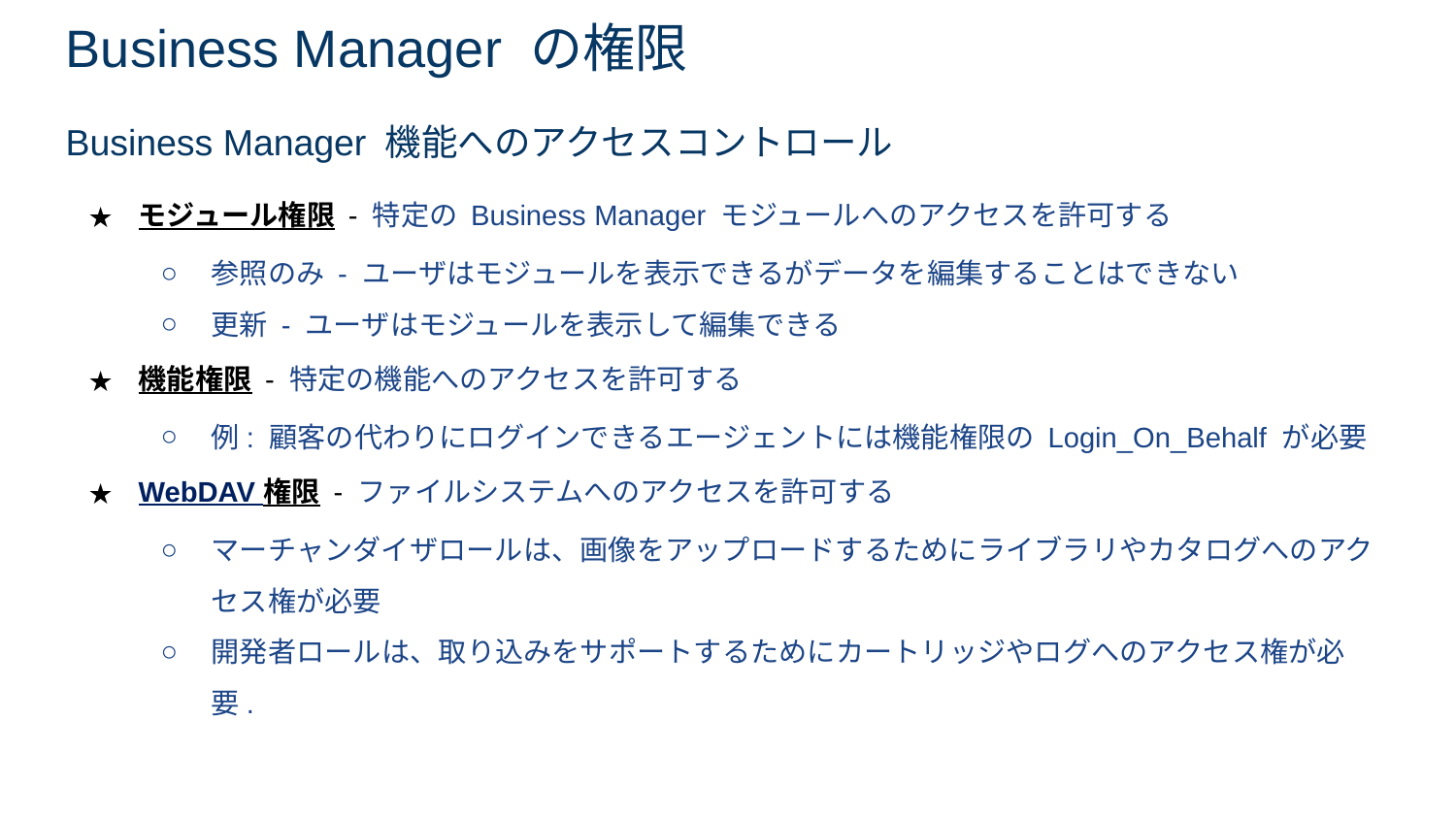

# Business Manager の権限
Business Manager 機能へのアクセスコントロール
モジュール権限 - 特定の Business Manager モジュールへのアクセスを許可する
参照のみ - ユーザはモジュールを表示できるがデータを編集することはできない
更新 - ユーザはモジュールを表示して編集できる
機能権限 - 特定の機能へのアクセスを許可する
例: 顧客の代わりにログインできるエージェントには機能権限の Login_On_Behalf が必要
WebDAV 権限 - ファイルシステムへのアクセスを許可する
マーチャンダイザロールは、画像をアップロードするためにライブラリやカタログへのアクセス権が必要
開発者ロールは、取り込みをサポートするためにカートリッジやログへのアクセス権が必要.